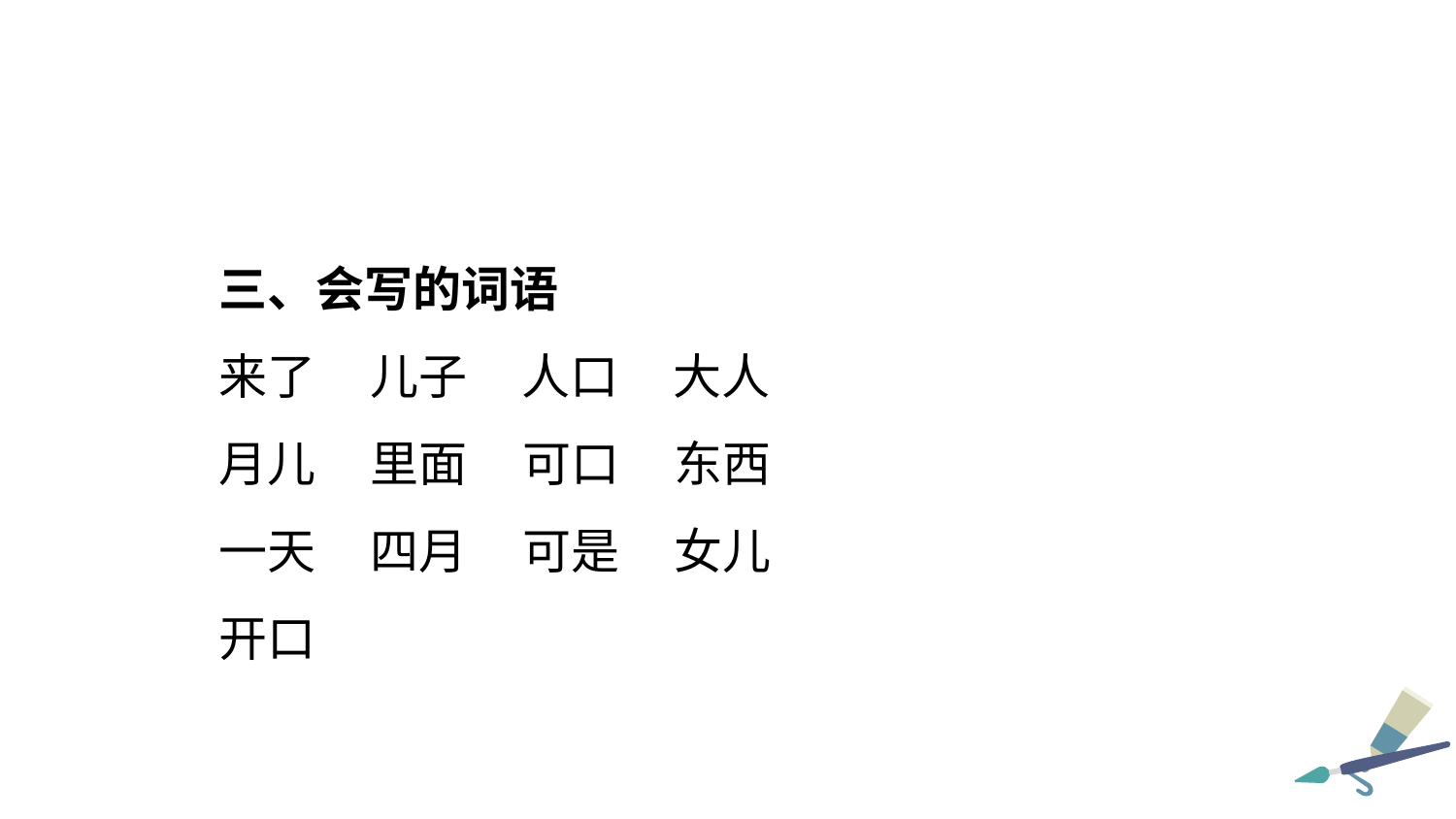

三、会写的词语
来了     儿子     人口     大人
月儿     里面     可口     东西
一天     四月     可是     女儿
开口